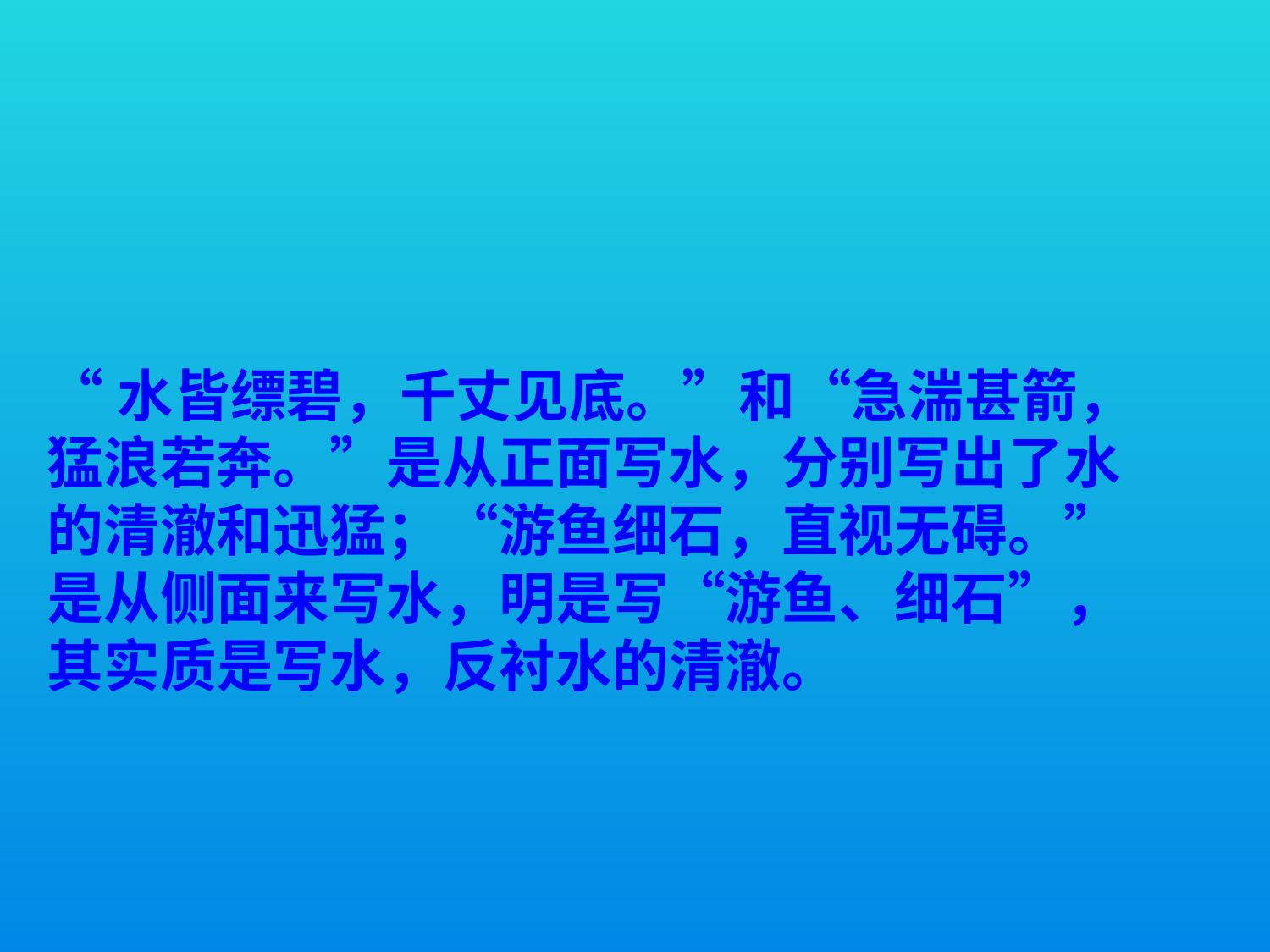

“水皆缥碧，千丈见底。”和“急湍甚箭，猛浪若奔。”是从正面写水，分别写出了水的清澈和迅猛；“游鱼细石，直视无碍。”是从侧面来写水，明是写“游鱼、细石”，其实质是写水，反衬水的清澈。